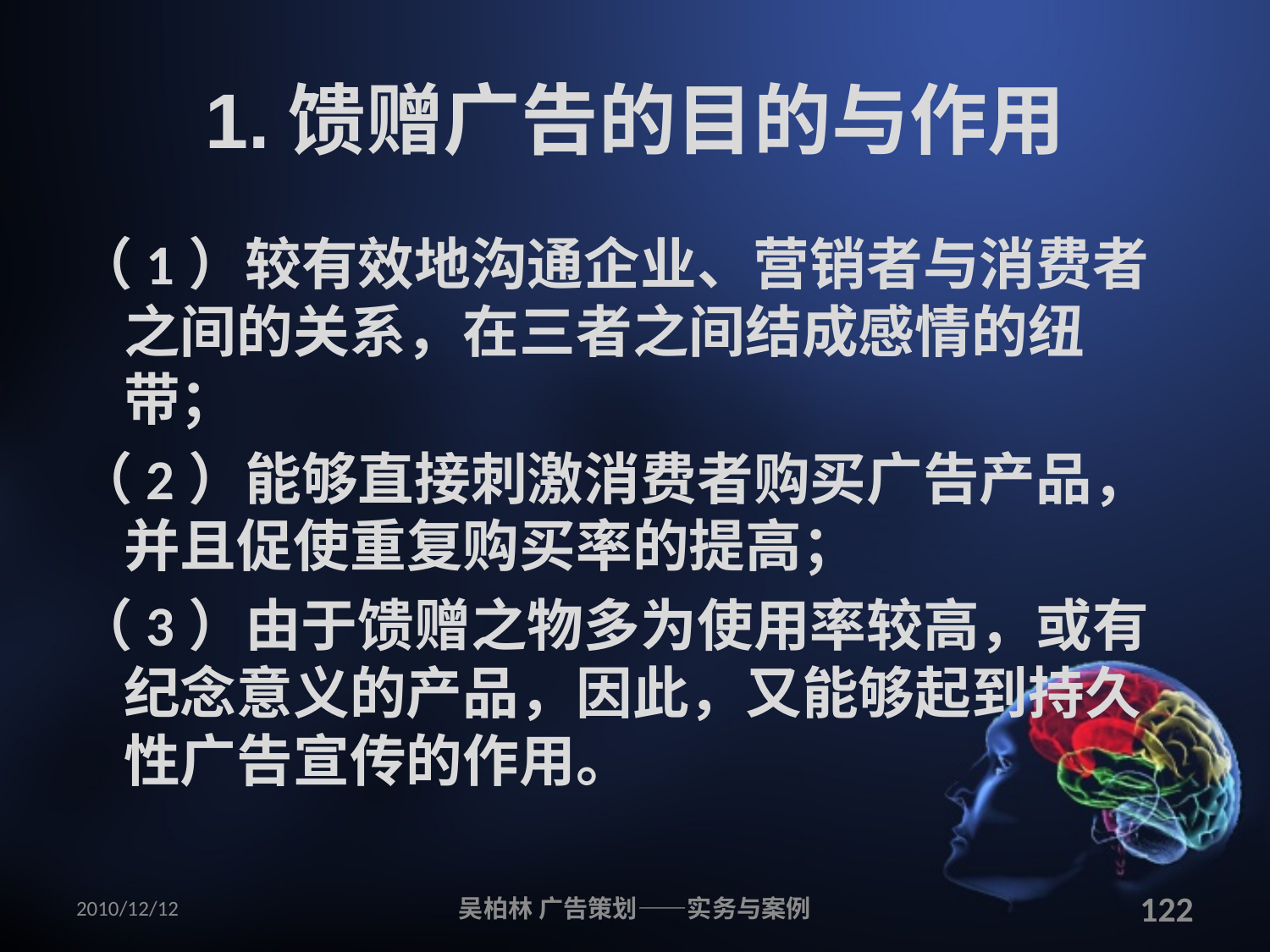

# 1.馈赠广告的目的与作用
（1）较有效地沟通企业、营销者与消费者之间的关系，在三者之间结成感情的纽带；
（2）能够直接刺激消费者购买广告产品，并且促使重复购买率的提高；
（3）由于馈赠之物多为使用率较高，或有纪念意义的产品，因此，又能够起到持久性广告宣传的作用。

2010/12/12
吴柏林 广告策划——实务与案例
122